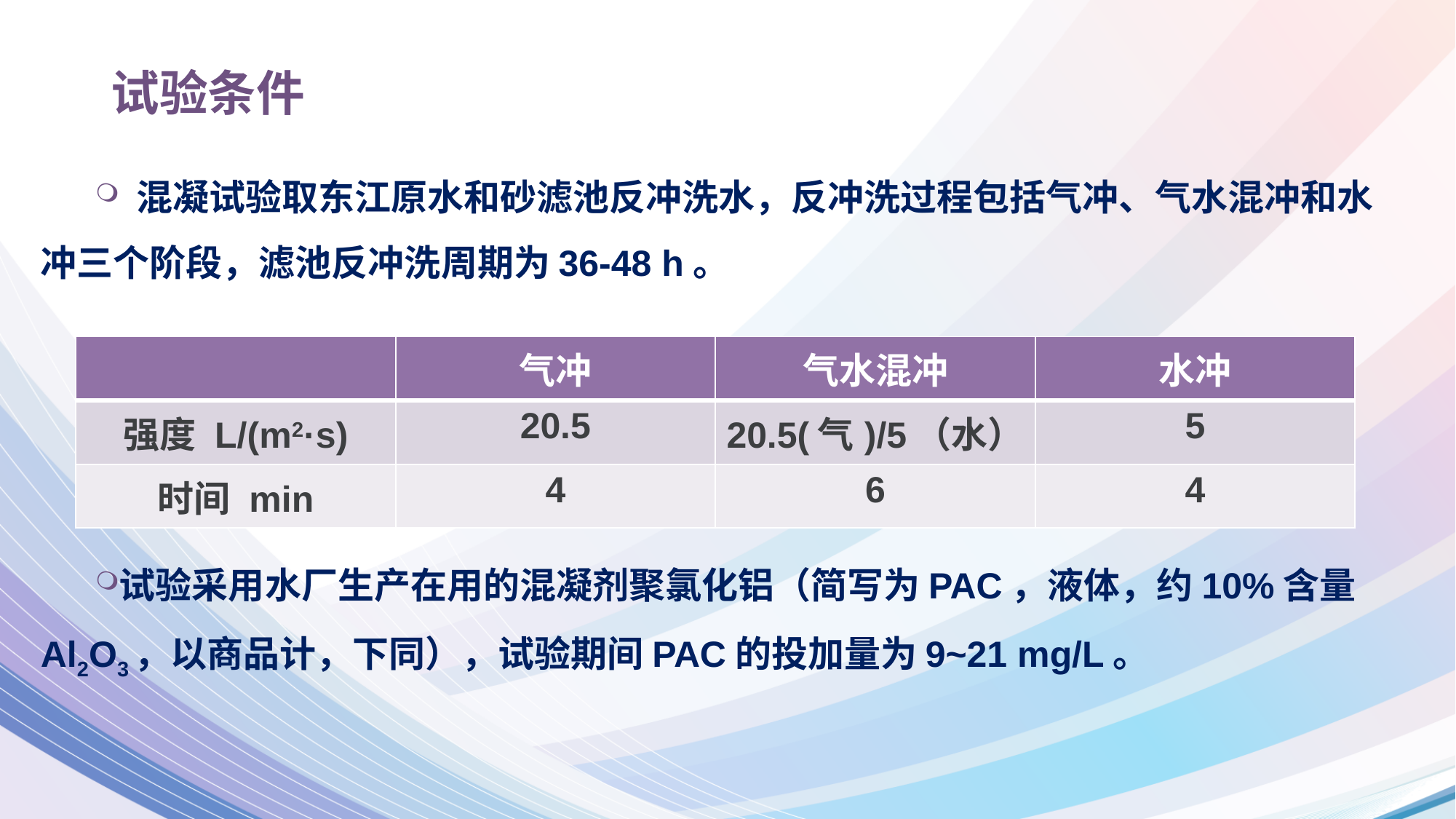

# 试验条件
 混凝试验取东江原水和砂滤池反冲洗水，反冲洗过程包括气冲、气水混冲和水冲三个阶段，滤池反冲洗周期为36-48 h。

试验采用水厂生产在用的混凝剂聚氯化铝（简写为PAC，液体，约10%含量Al2O3，以商品计，下同），试验期间PAC的投加量为9~21 mg/L。
|  | 气冲 | 气水混冲 | 水冲 |
| --- | --- | --- | --- |
| 强度 L/(m2·s) | 20.5 | 20.5(气)/5（水） | 5 |
| 时间 min | 4 | 6 | 4 |